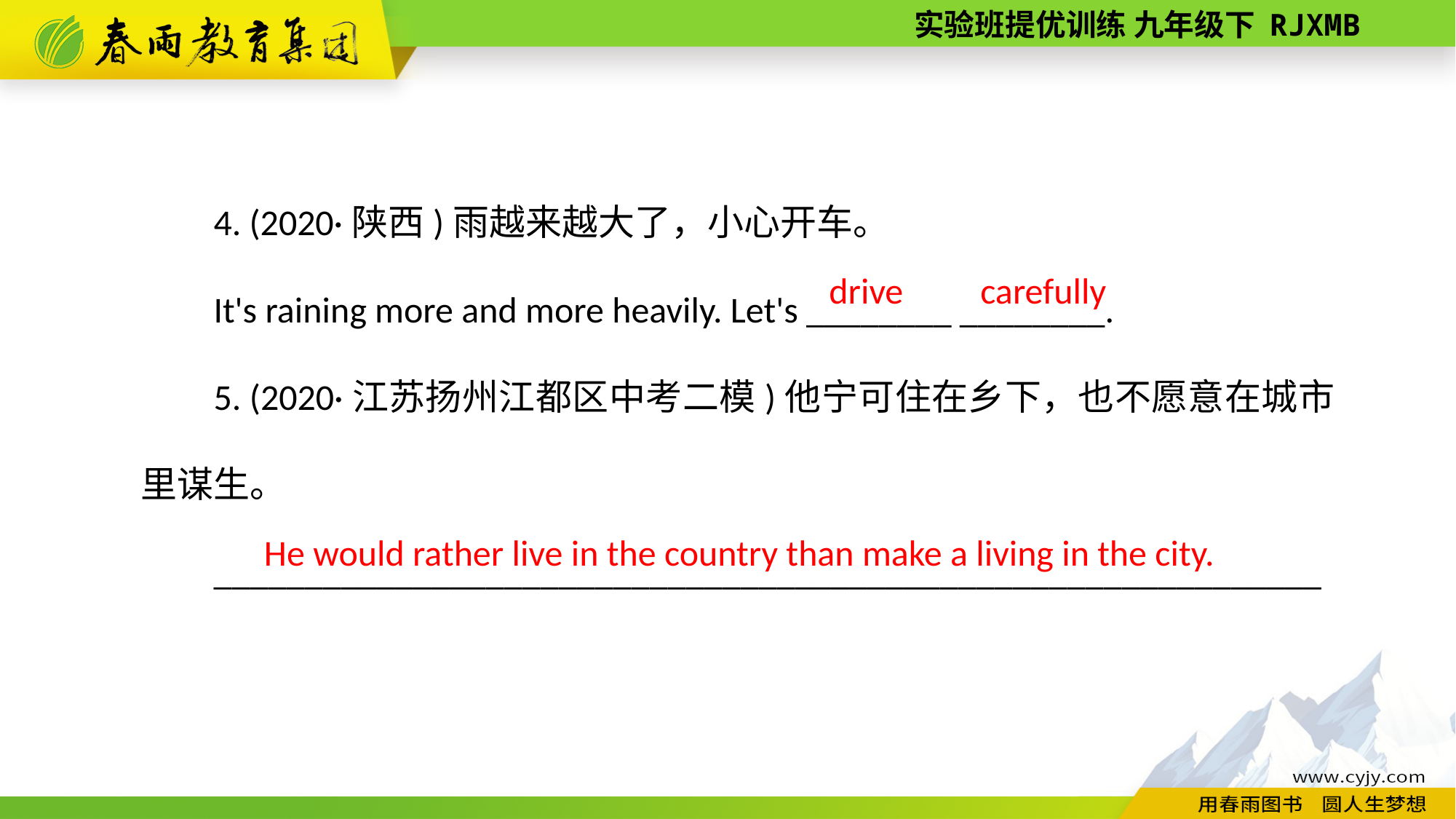

4. (2020·陕西)雨越来越大了，小心开车。
It's raining more and more heavily. Let's ________ ________.
5. (2020·江苏扬州江都区中考二模)他宁可住在乡下，也不愿意在城市里谋生。
_____________________________________________________________
drive
carefully
He would rather live in the country than make a living in the city.